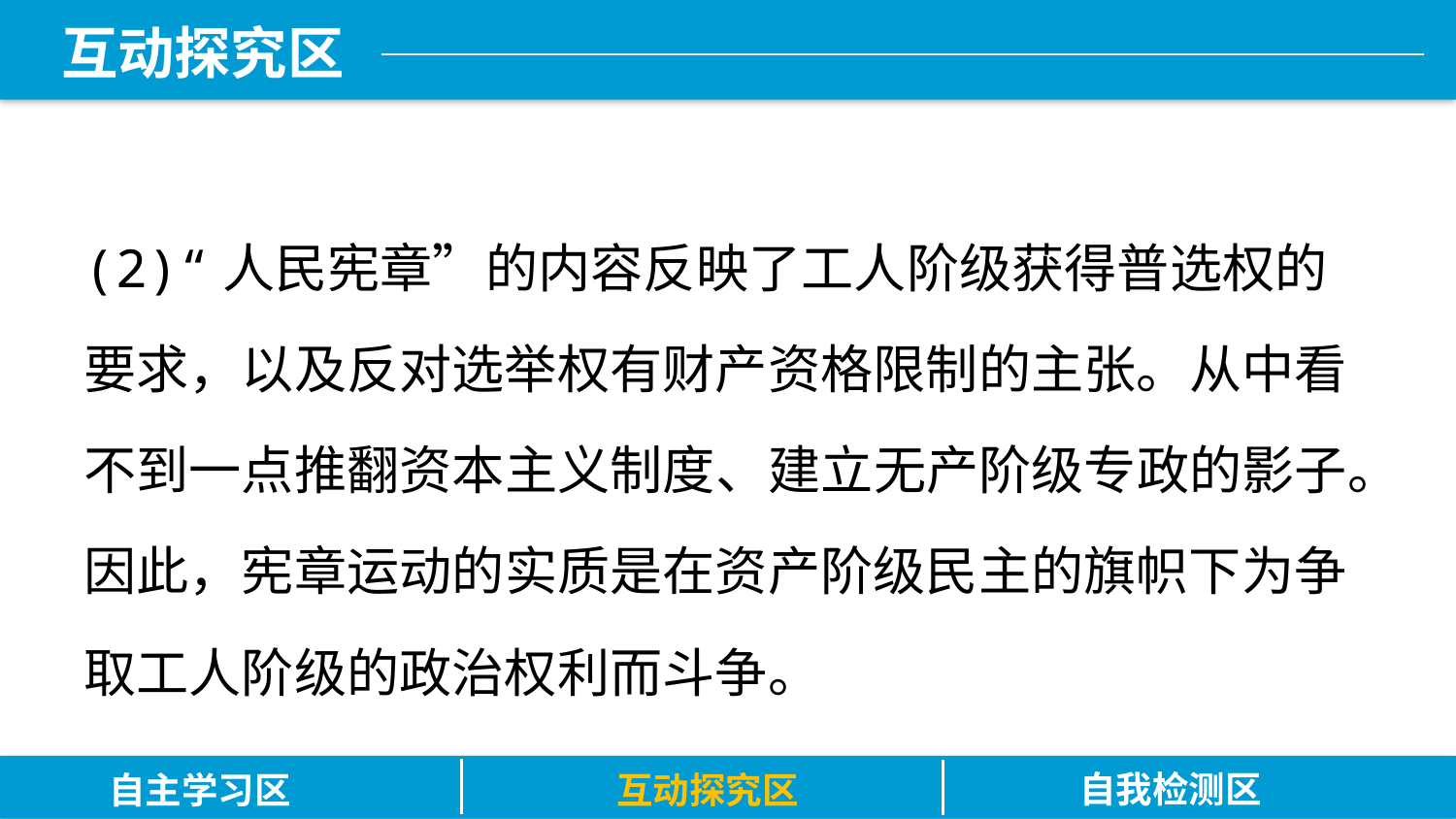

(2)“人民宪章”的内容反映了工人阶级获得普选权的要求，以及反对选举权有财产资格限制的主张。从中看不到一点推翻资本主义制度、建立无产阶级专政的影子。因此，宪章运动的实质是在资产阶级民主的旗帜下为争取工人阶级的政治权利而斗争。
自我检测区
自主学习区
互动探究区